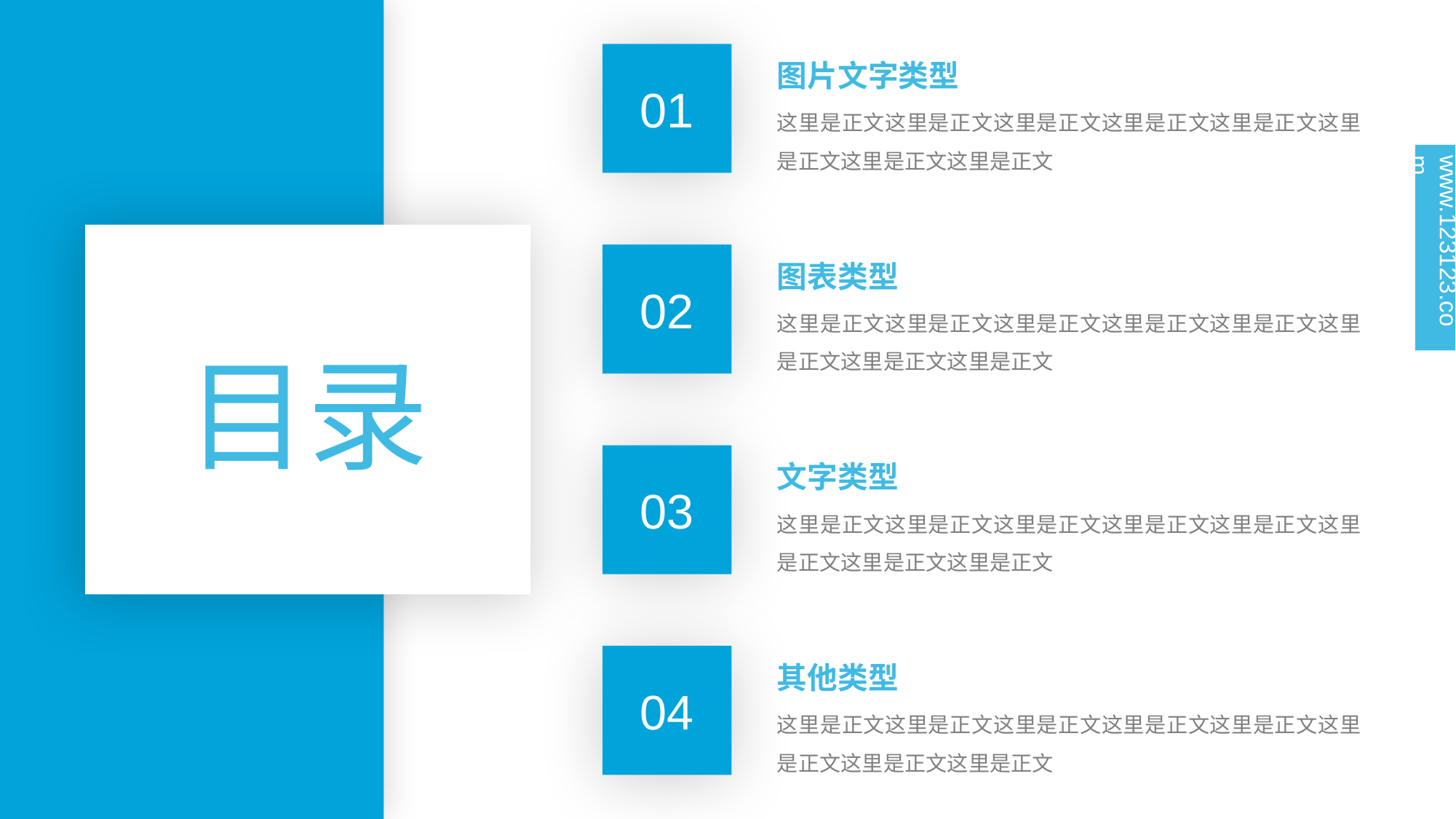

01
图片文字类型
这里是正文这里是正文这里是正文这里是正文这里是正文这里是正文这里是正文这里是正文
www.123123.com

02
图表类型
这里是正文这里是正文这里是正文这里是正文这里是正文这里是正文这里是正文这里是正文
目录
03
文字类型
这里是正文这里是正文这里是正文这里是正文这里是正文这里是正文这里是正文这里是正文
04
其他类型
这里是正文这里是正文这里是正文这里是正文这里是正文这里是正文这里是正文这里是正文